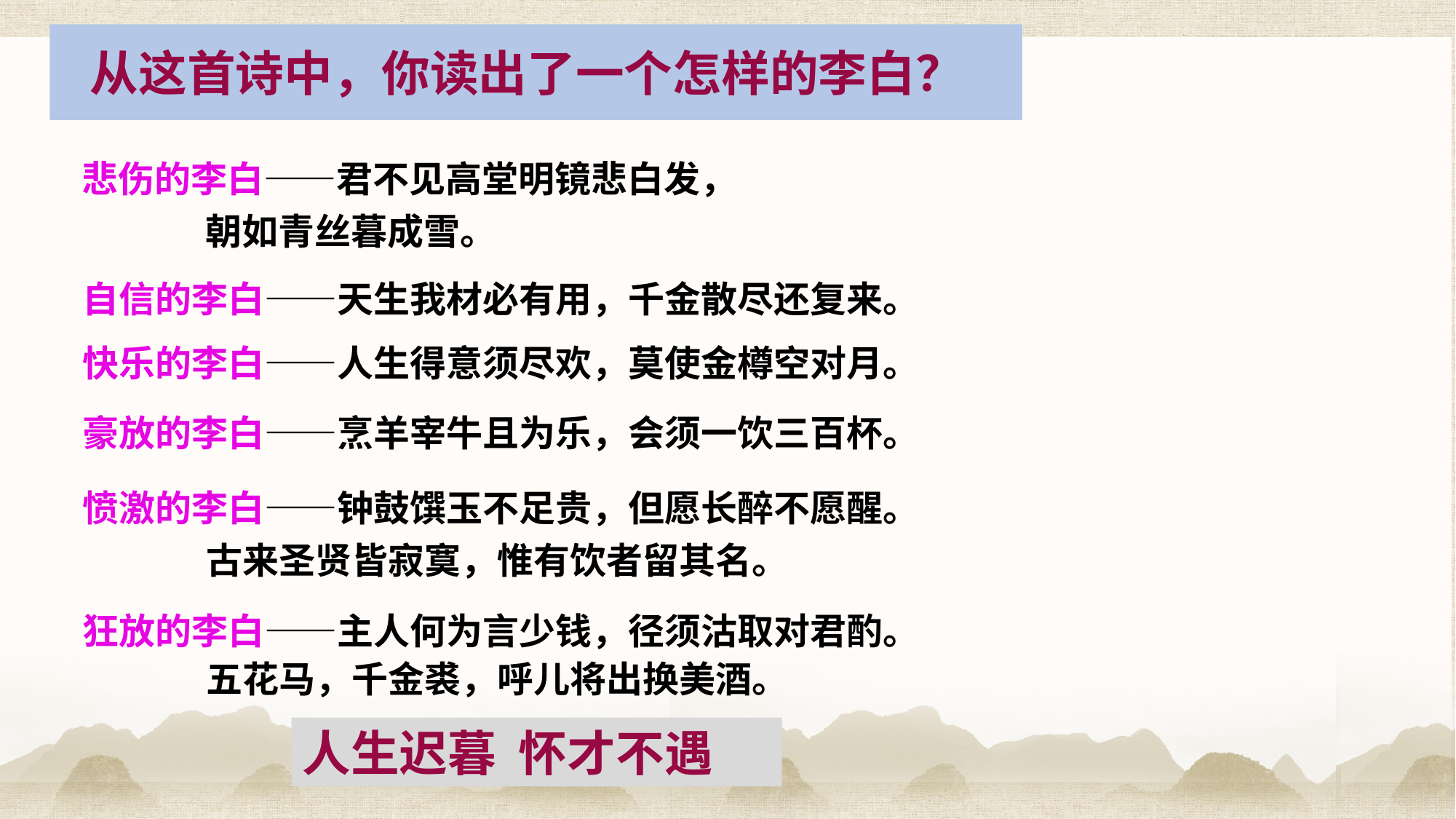

从这首诗中，你读出了一个怎样的李白？

悲伤的李白——君不见高堂明镜悲白发，
              朝如青丝暮成雪。
自信的李白——天生我材必有用，千金散尽还复来。
快乐的李白——人生得意须尽欢，莫使金樽空对月。
豪放的李白——烹羊宰牛且为乐，会须一饮三百杯。
愤激的李白——钟鼓馔玉不足贵，但愿长醉不愿醒。
              古来圣贤皆寂寞，惟有饮者留其名。
狂放的李白——主人何为言少钱，径须沽取对君酌。
              五花马，千金裘，呼儿将出换美酒。
人生迟暮  怀才不遇